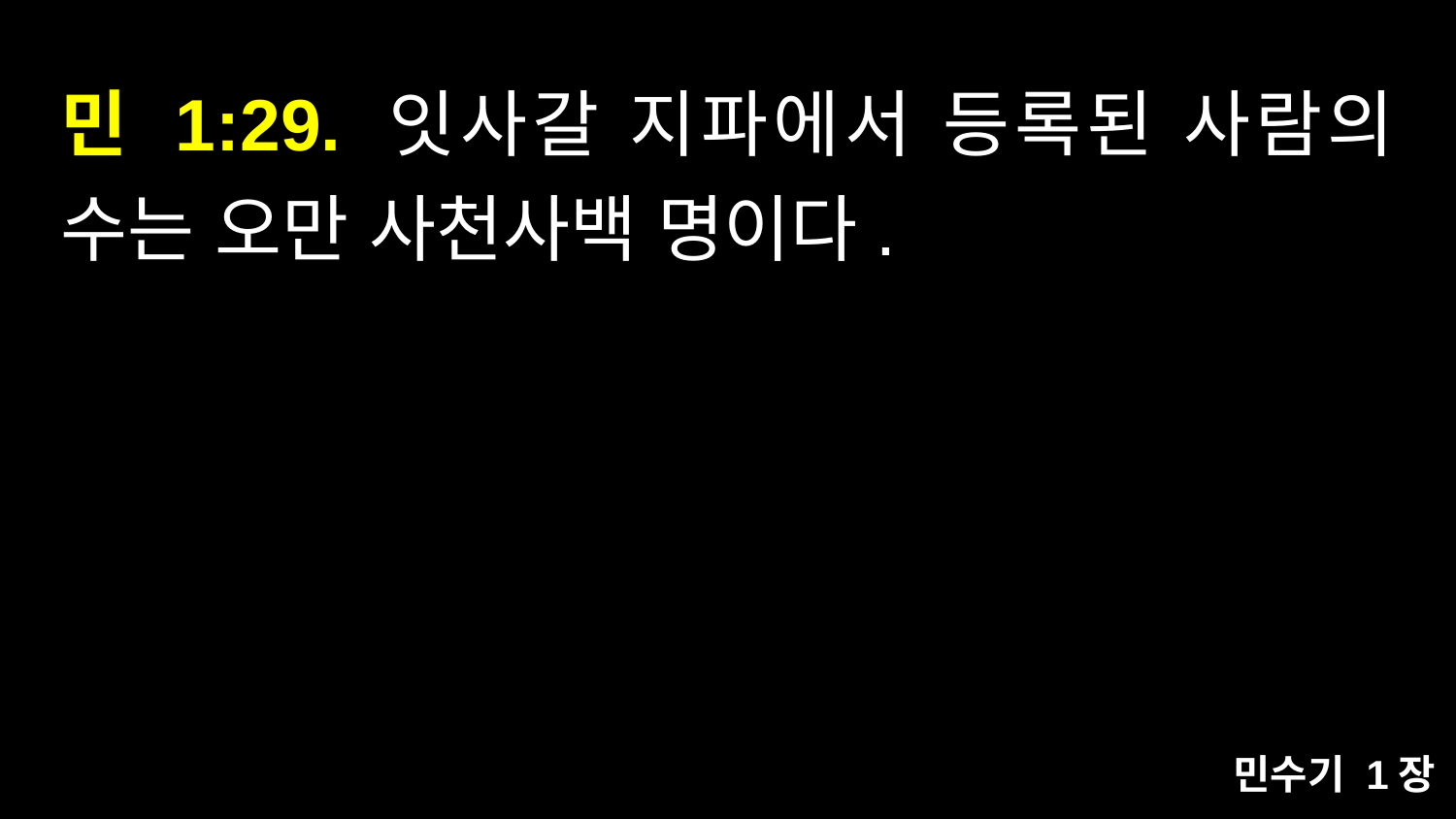

# 민 1:29. 잇사갈 지파에서 등록된 사람의 수는 오만 사천사백 명이다.
민수기 1장